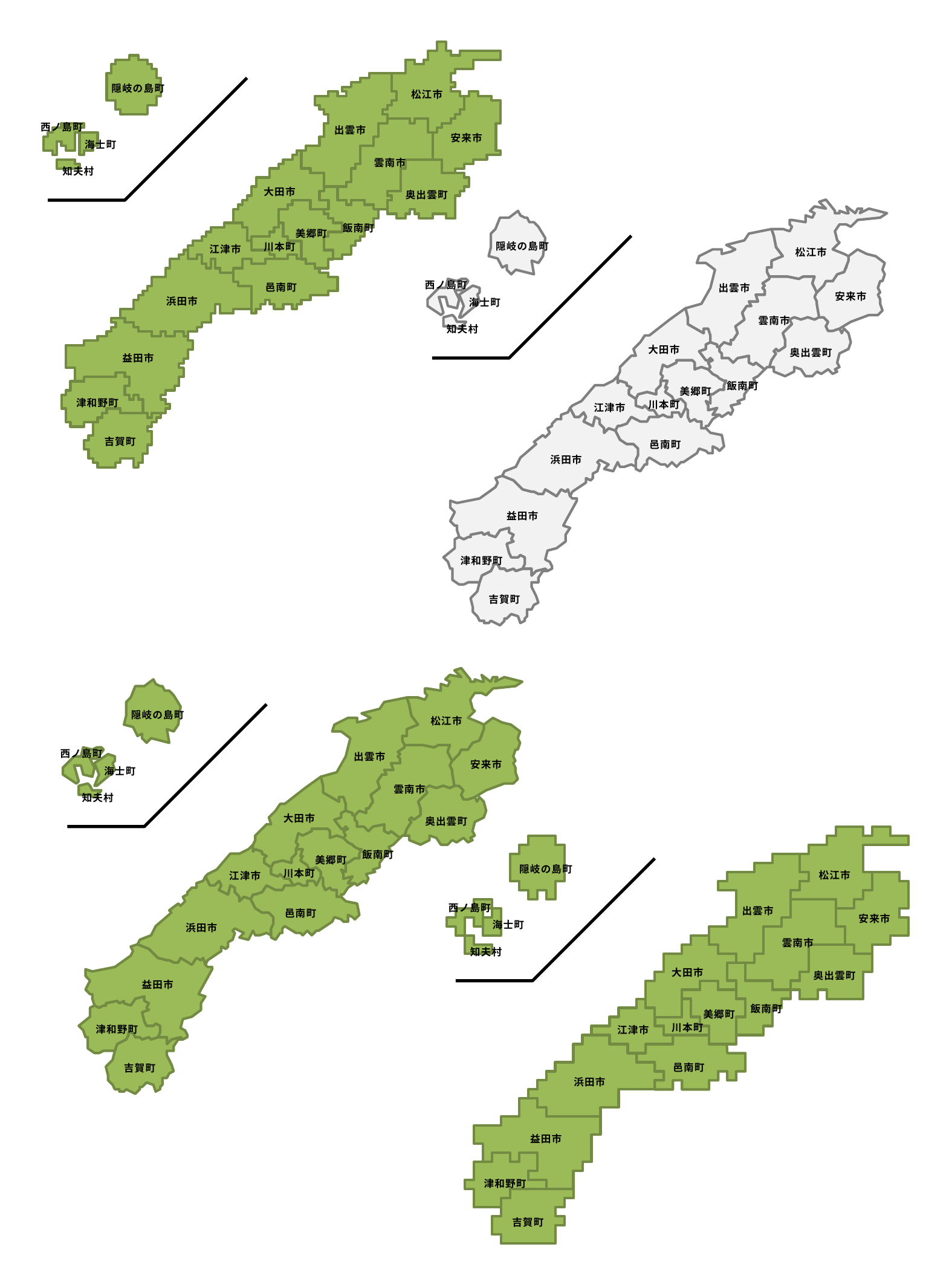

隠岐の島町
松江市
西ノ島町
出雲市
安来市
海士町
雲南市
知夫村
大田市
奥出雲町
飯南町
美郷町
川本町
江津市
邑南町
浜田市
益田市
津和野町
吉賀町

隠岐の島町
松江市
西ノ島町
出雲市
安来市
海士町
雲南市
知夫村
大田市
奥出雲町
飯南町
美郷町
川本町
江津市
邑南町
浜田市
益田市
津和野町
吉賀町

隠岐の島町
松江市
西ノ島町
出雲市
安来市
海士町
雲南市
知夫村
大田市
奥出雲町
飯南町
美郷町
川本町
江津市
邑南町
浜田市
益田市
津和野町
吉賀町

隠岐の島町
松江市
西ノ島町
出雲市
安来市
海士町
雲南市
知夫村
大田市
奥出雲町
飯南町
美郷町
川本町
江津市
邑南町
浜田市
益田市
津和野町
吉賀町